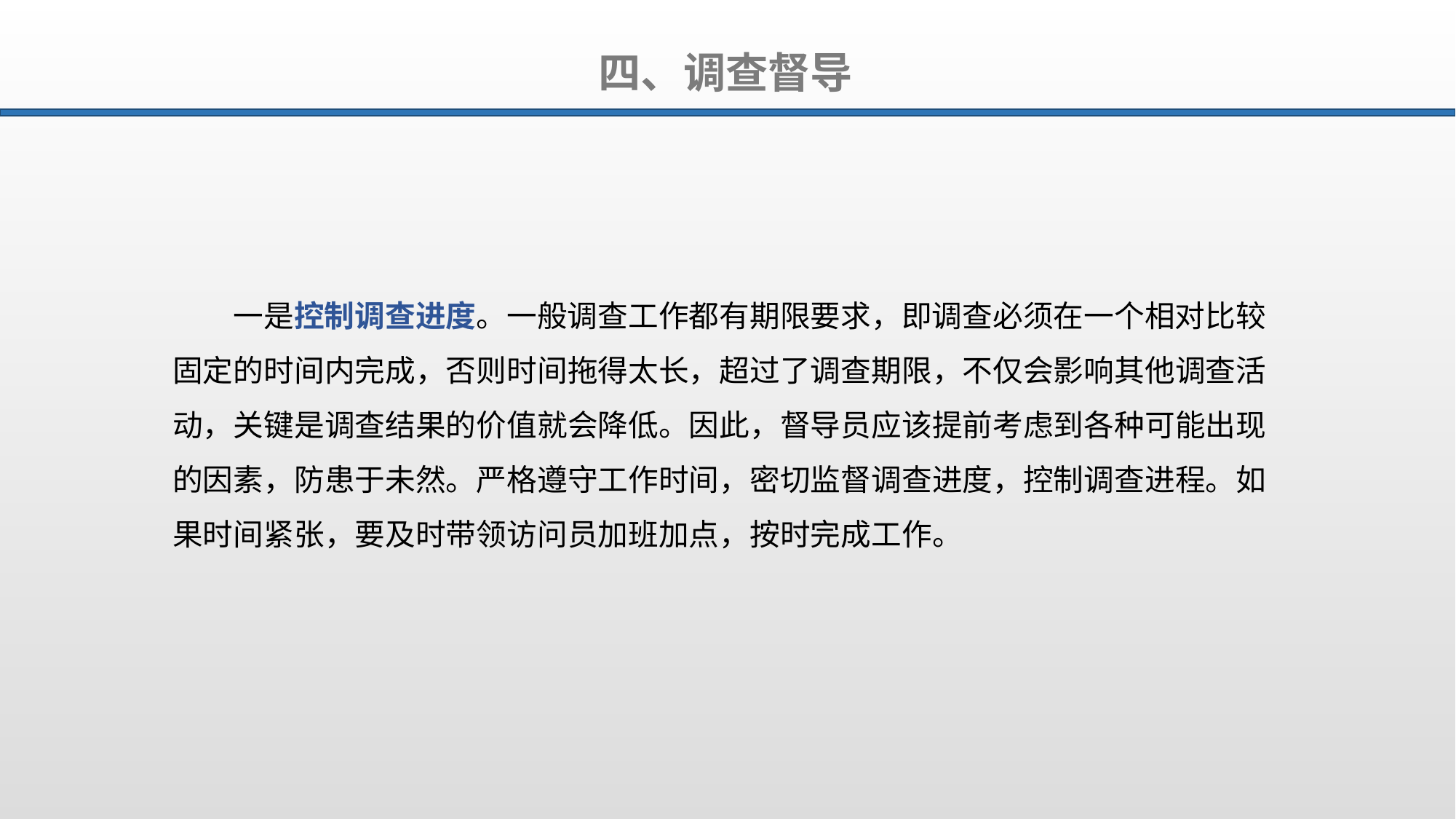

四、调查督导

一是控制调查进度。一般调查工作都有期限要求，即调查必须在一个相对比较固定的时间内完成，否则时间拖得太长，超过了调查期限，不仅会影响其他调查活动，关键是调查结果的价值就会降低。因此，督导员应该提前考虑到各种可能出现的因素，防患于未然。严格遵守工作时间，密切监督调查进度，控制调查进程。如果时间紧张，要及时带领访问员加班加点，按时完成工作。